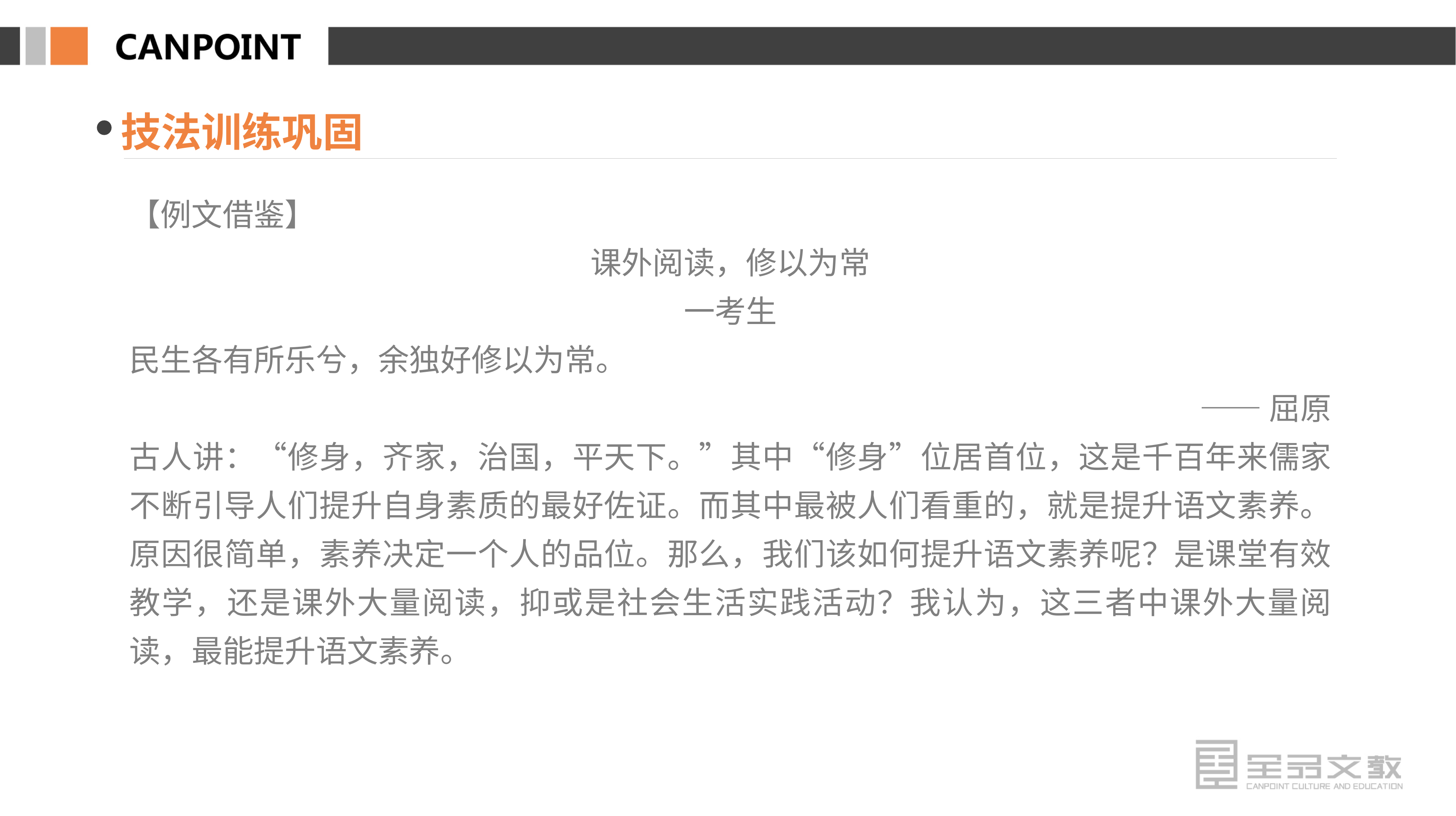

技法训练巩固

【例文借鉴】
课外阅读，修以为常
一考生
民生各有所乐兮，余独好修以为常。
——屈原
古人讲：“修身，齐家，治国，平天下。”其中“修身”位居首位，这是千百年来儒家不断引导人们提升自身素质的最好佐证。而其中最被人们看重的，就是提升语文素养。原因很简单，素养决定一个人的品位。那么，我们该如何提升语文素养呢？是课堂有效教学，还是课外大量阅读，抑或是社会生活实践活动？我认为，这三者中课外大量阅读，最能提升语文素养。